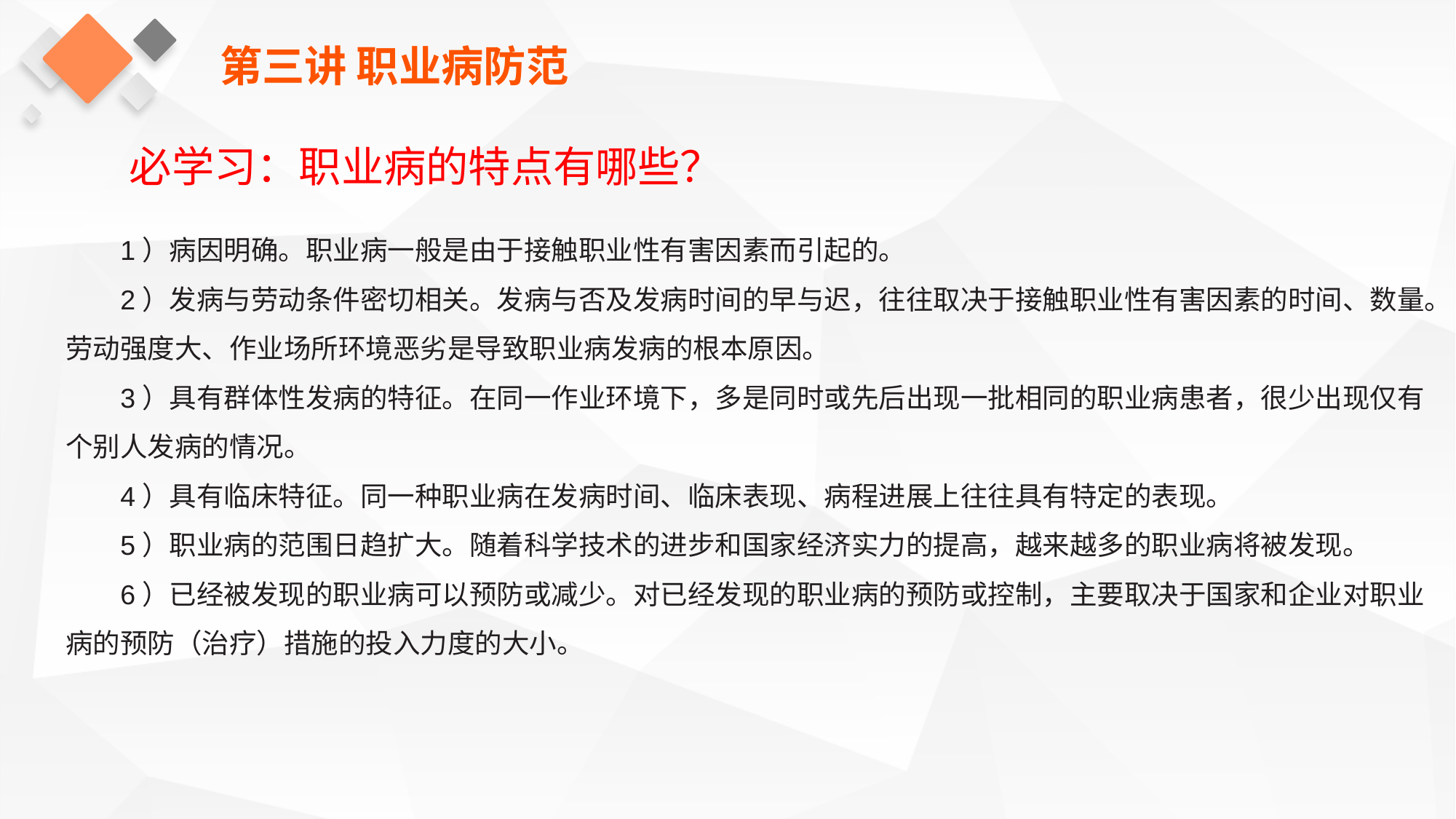

第三讲 职业病防范
必学习：职业病的特点有哪些？
1）病因明确。职业病一般是由于接触职业性有害因素而引起的。
2）发病与劳动条件密切相关。发病与否及发病时间的早与迟，往往取决于接触职业性有害因素的时间、数量。劳动强度大、作业场所环境恶劣是导致职业病发病的根本原因。
3）具有群体性发病的特征。在同一作业环境下，多是同时或先后出现一批相同的职业病患者，很少出现仅有个别人发病的情况。
4）具有临床特征。同一种职业病在发病时间、临床表现、病程进展上往往具有特定的表现。
5）职业病的范围日趋扩大。随着科学技术的进步和国家经济实力的提高，越来越多的职业病将被发现。
6）已经被发现的职业病可以预防或减少。对已经发现的职业病的预防或控制，主要取决于国家和企业对职业病的预防（治疗）措施的投入力度的大小。